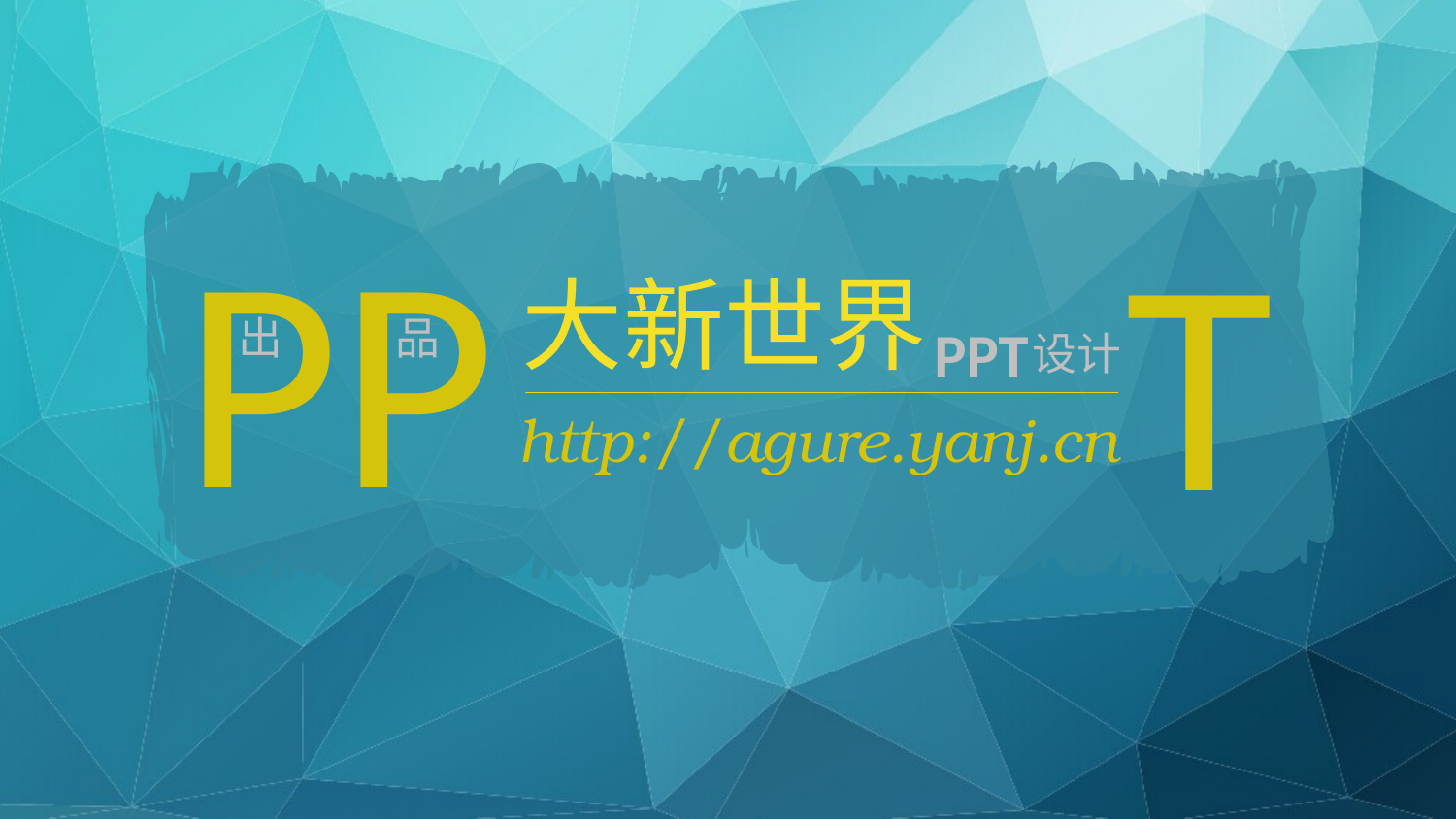

PP
T
大新世界
PPT
设计
出
品
http://agure.yanj.cn